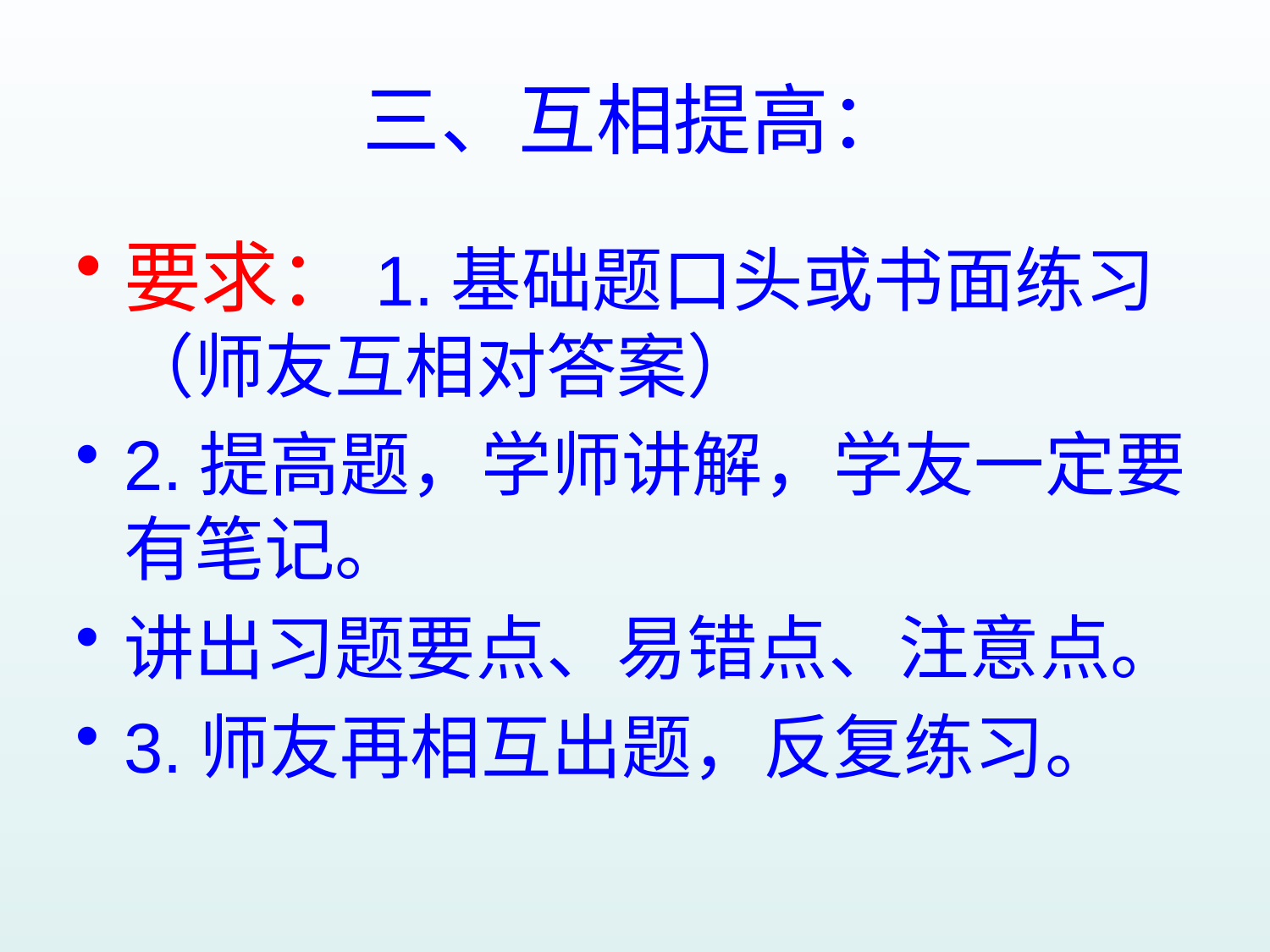

# 三、互相提高：
要求：1.基础题口头或书面练习（师友互相对答案）
2.提高题，学师讲解，学友一定要有笔记。
讲出习题要点、易错点、注意点。
3.师友再相互出题，反复练习。